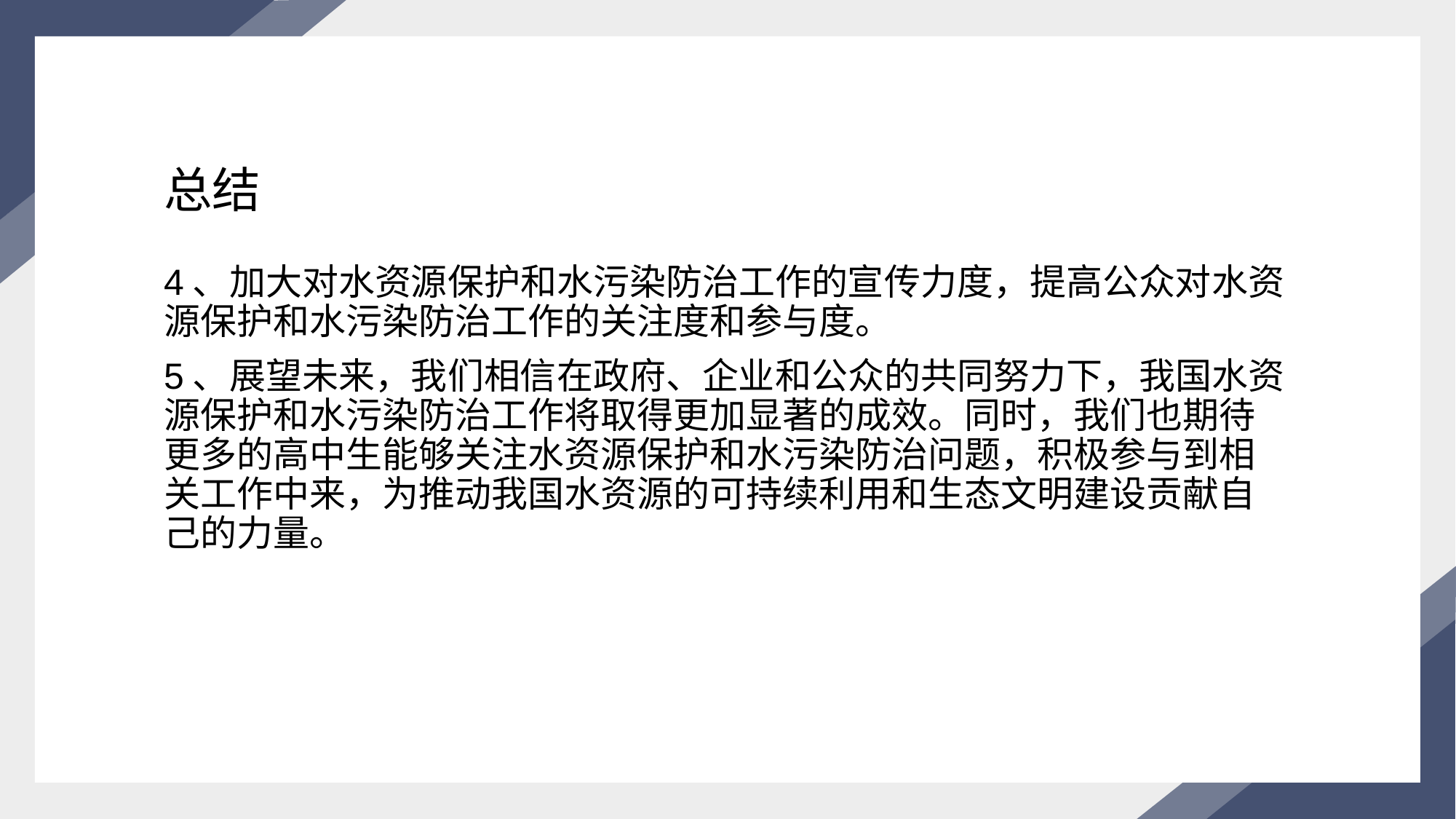

# 总结
4、加大对水资源保护和水污染防治工作的宣传力度，提高公众对水资源保护和水污染防治工作的关注度和参与度。
5、展望未来，我们相信在政府、企业和公众的共同努力下，我国水资源保护和水污染防治工作将取得更加显著的成效。同时，我们也期待更多的高中生能够关注水资源保护和水污染防治问题，积极参与到相关工作中来，为推动我国水资源的可持续利用和生态文明建设贡献自己的力量。